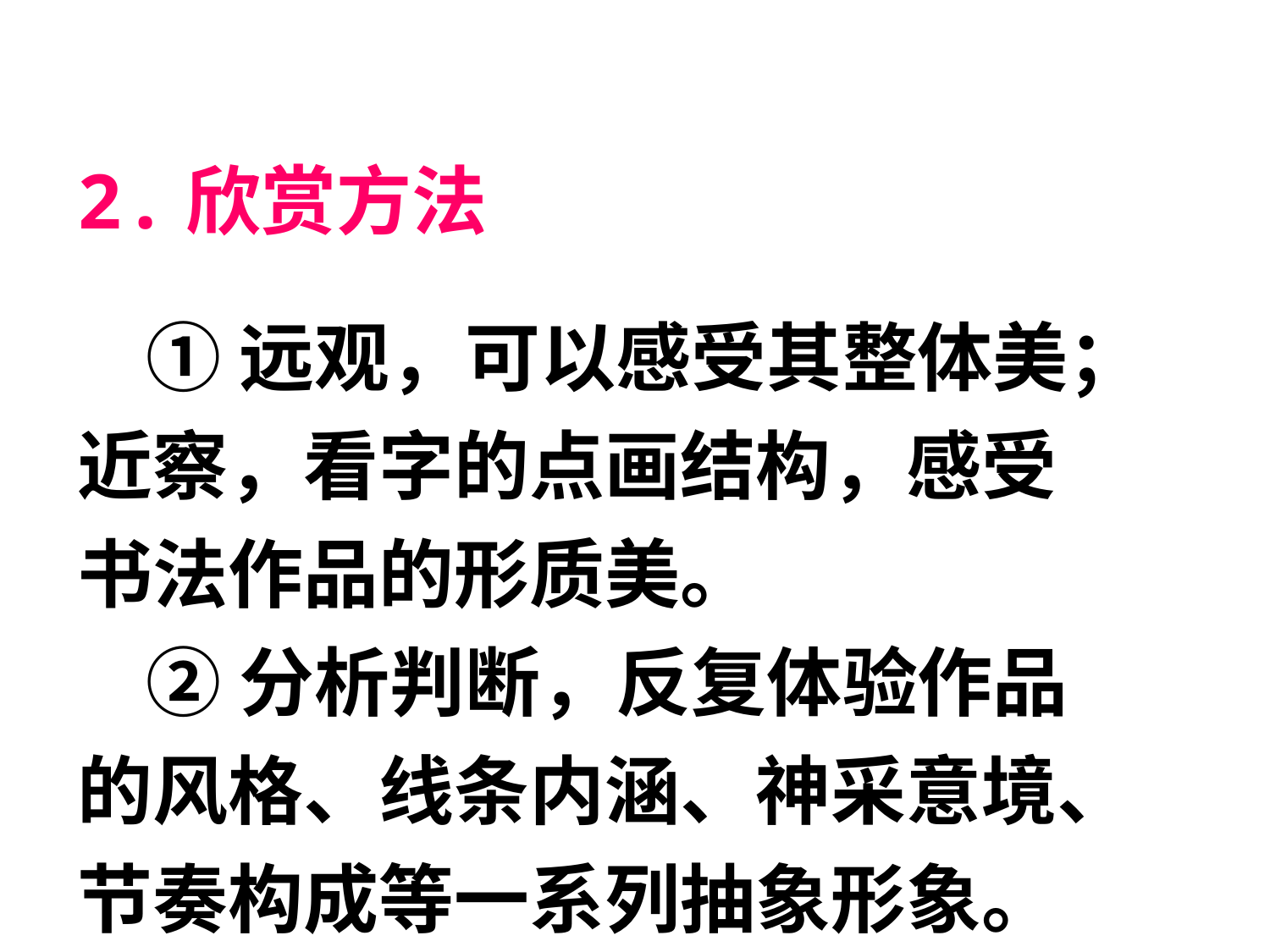

2.欣赏方法
    ①远观，可以感受其整体美；近察，看字的点画结构，感受书法作品的形质美。
    ②分析判断，反复体验作品的风格、线条内涵、神采意境、节奏构成等一系列抽象形象。